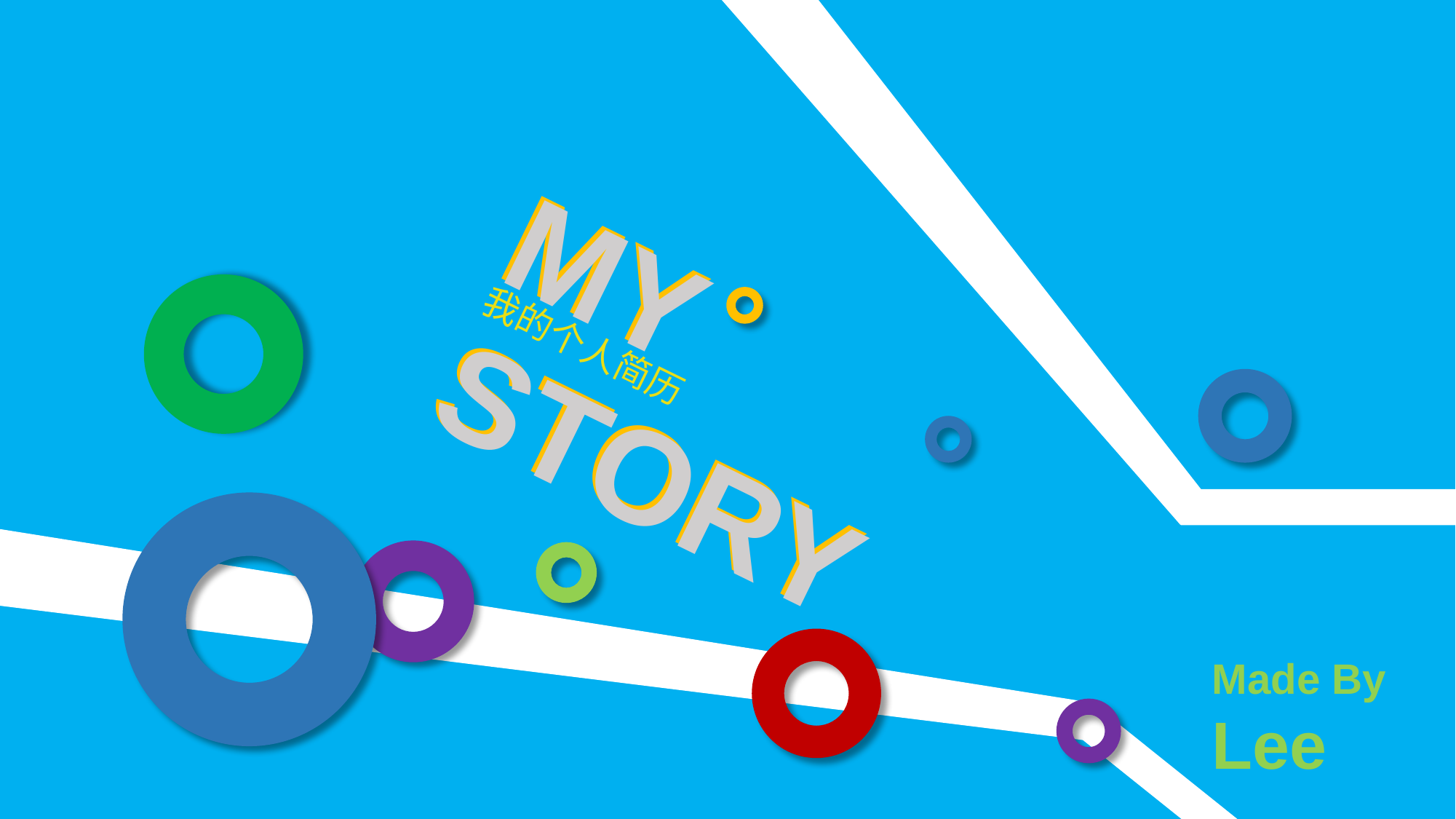

MY STORY
MY STORY

我的个人简历

Made By Lee